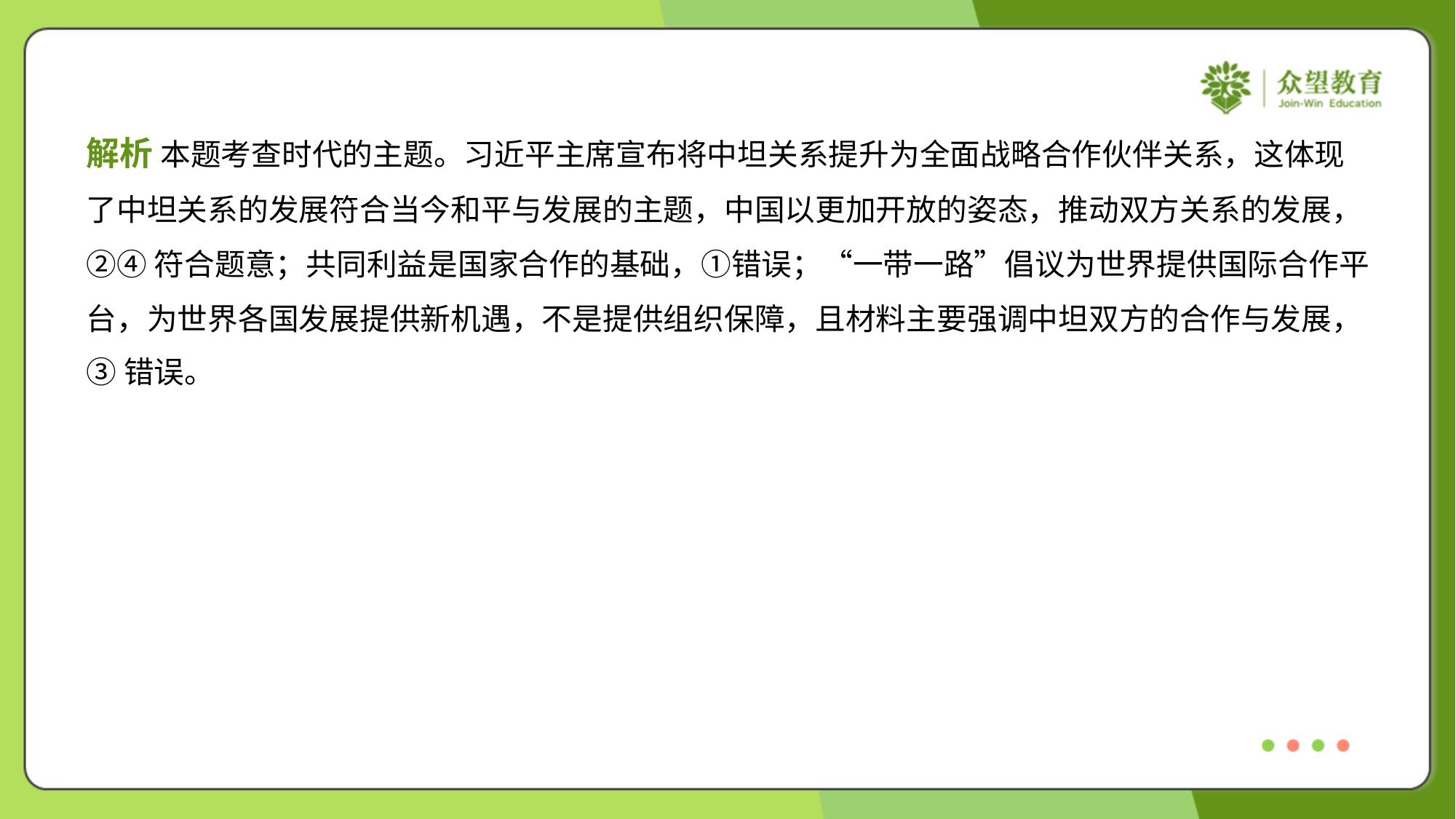

解析 本题考查时代的主题。习近平主席宣布将中坦关系提升为全面战略合作伙伴关系，这体现
了中坦关系的发展符合当今和平与发展的主题，中国以更加开放的姿态，推动双方关系的发展，
②④符合题意；共同利益是国家合作的基础，①错误；“一带一路”倡议为世界提供国际合作平
台，为世界各国发展提供新机遇，不是提供组织保障，且材料主要强调中坦双方的合作与发展，
③错误。